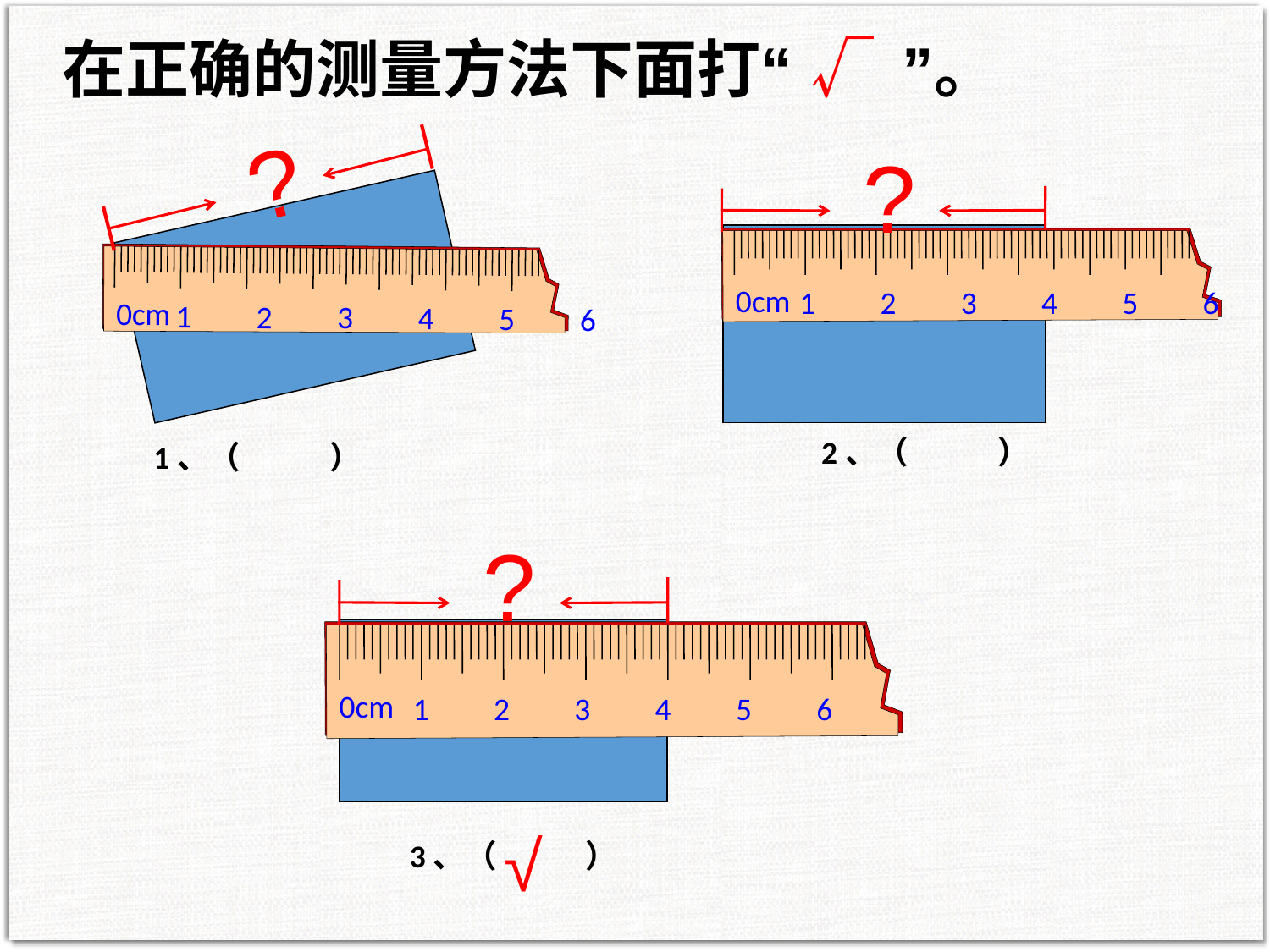

在正确的测量方法下面打“ √  ”。
?

0cm
1         2         3         4         5         6
?

0cm
1         2         3         4         5         6
2、（          ）
1、（          ）
?

0cm
1         2         3         4         5         6
3、（          ）

√